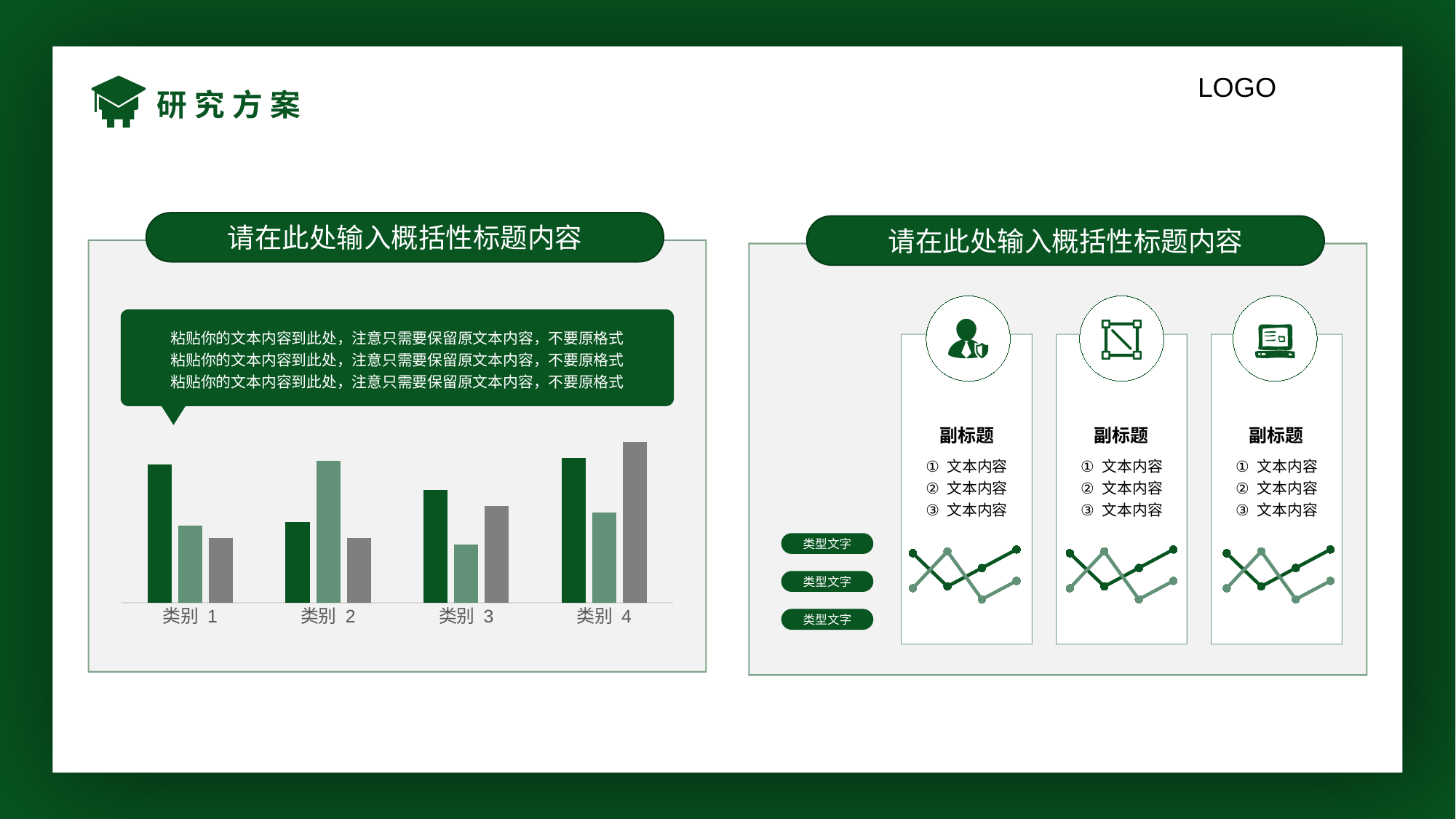

研究方案
请在此处输入概括性标题内容

请在此处输入概括性标题内容

粘贴你的文本内容到此处，注意只需要保留原文本内容，不要原格式
粘贴你的文本内容到此处，注意只需要保留原文本内容，不要原格式
粘贴你的文本内容到此处，注意只需要保留原文本内容，不要原格式

### Chart

| Category | 系列 1 | 系列 2 | 系列 3 |
|---|---|---|---|
| 类别 1 | 4.3 | 2.4 | 2.0 |
| 类别 2 | 2.5 | 4.4 | 2.0 |
| 类别 3 | 3.5 | 1.8 | 3.0 |
| 类别 4 | 4.5 | 2.8 | 5.0 |
副标题
文本内容
文本内容
文本内容
副标题
文本内容
文本内容
文本内容
副标题
文本内容
文本内容
文本内容
类型文字

### Chart

| Category | 系列 1 | 系列 2 |
|---|---|---|
| 类别 1 | 4.3 | 2.4 |
| 类别 2 | 2.5 | 4.4 |
| 类别 3 | 3.5 | 1.8 |
| 类别 4 | 4.5 | 2.8 |

### Chart

| Category | 系列 1 | 系列 2 |
|---|---|---|
| 类别 1 | 4.3 | 2.4 |
| 类别 2 | 2.5 | 4.4 |
| 类别 3 | 3.5 | 1.8 |
| 类别 4 | 4.5 | 2.8 |

### Chart

| Category | 系列 1 | 系列 2 |
|---|---|---|
| 类别 1 | 4.3 | 2.4 |
| 类别 2 | 2.5 | 4.4 |
| 类别 3 | 3.5 | 1.8 |
| 类别 4 | 4.5 | 2.8 |
类型文字
类型文字